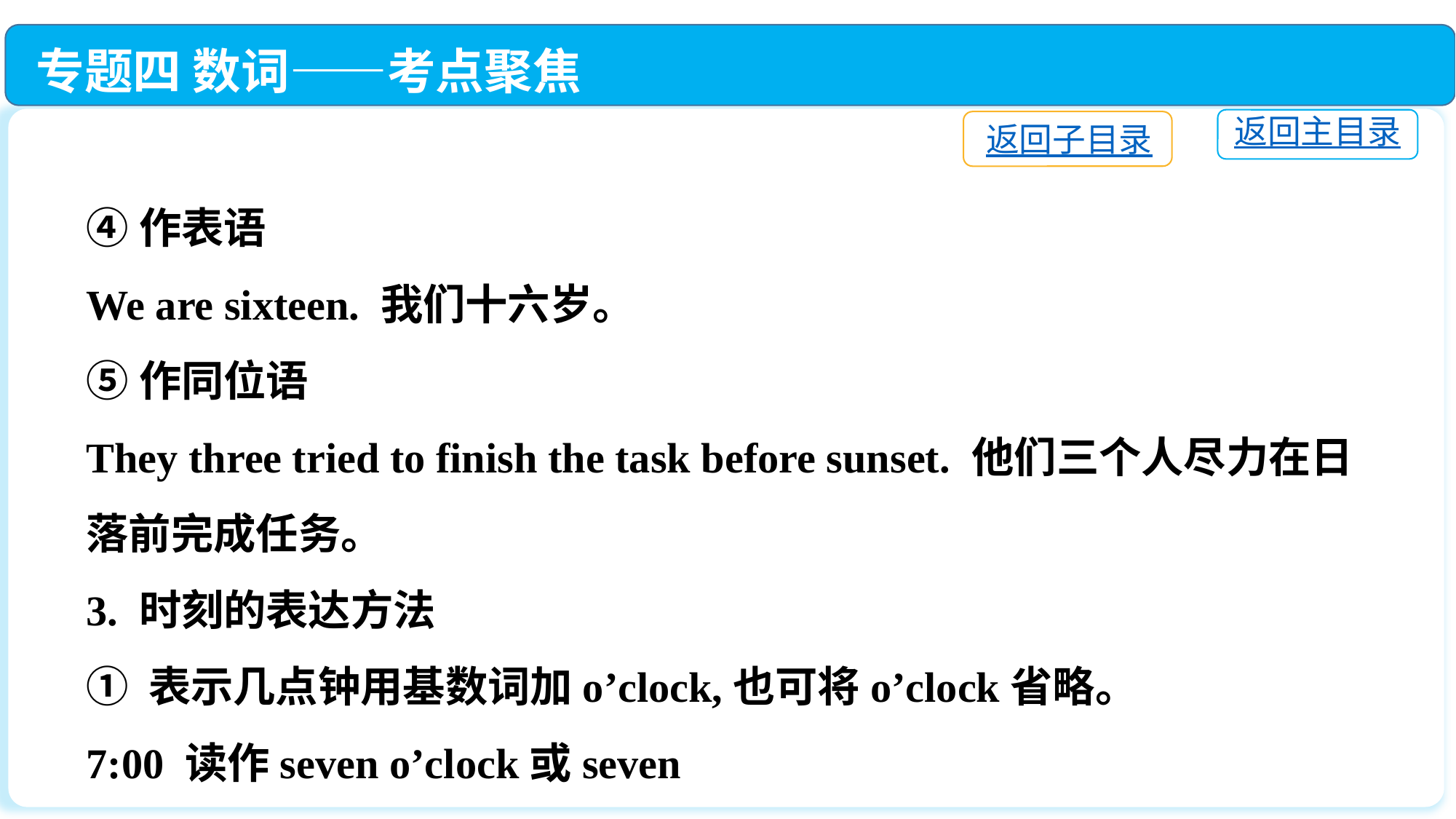

专题四 数词——考点聚焦

返回主目录

返回子目录
④作表语
We are sixteen. 我们十六岁。
⑤作同位语
They three tried to finish the task before sunset. 他们三个人尽力在日落前完成任务。
3. 时刻的表达方法
① 表示几点钟用基数词加o’clock,也可将o’clock省略。
7:00 读作seven o’clock或seven